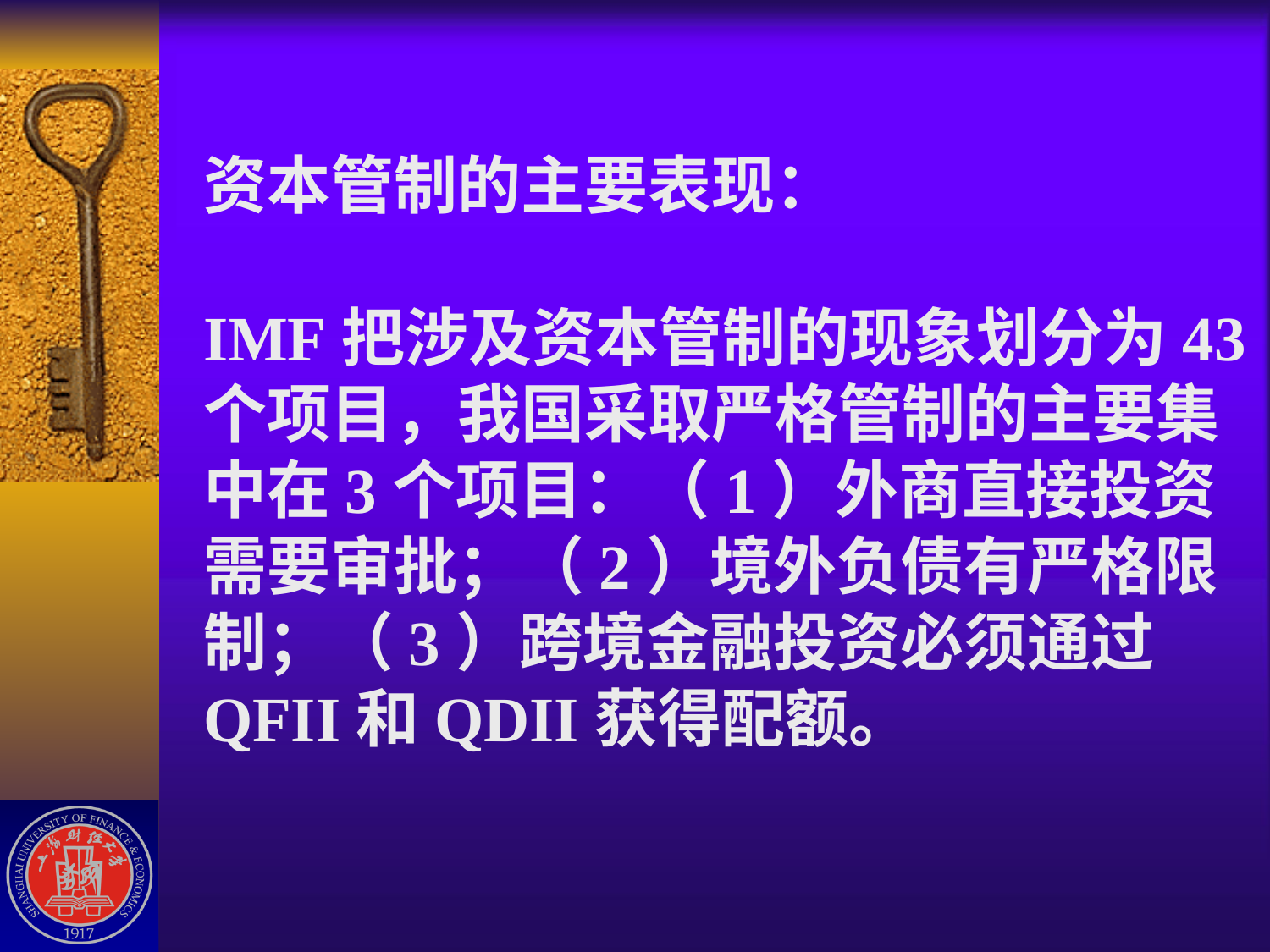

# 资本管制的主要表现： IMF把涉及资本管制的现象划分为43个项目，我国采取严格管制的主要集中在3个项目：（1）外商直接投资需要审批；（2）境外负债有严格限制；（3）跨境金融投资必须通过QFII和QDII获得配额。